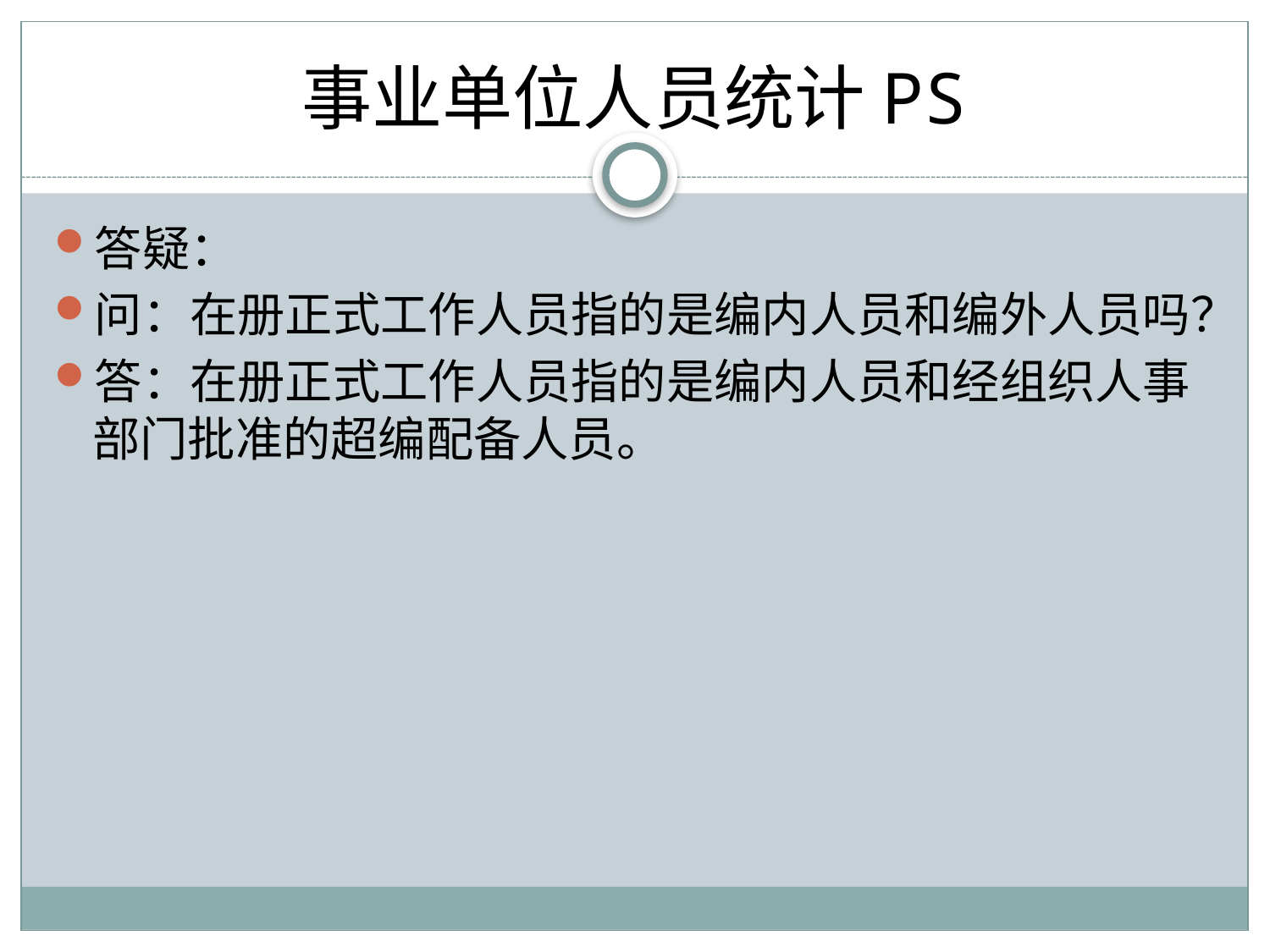

#
答疑：
问：在册正式工作人员指的是编内人员和编外人员吗？
答：在册正式工作人员指的是编内人员和经组织人事部门批准的超编配备人员。